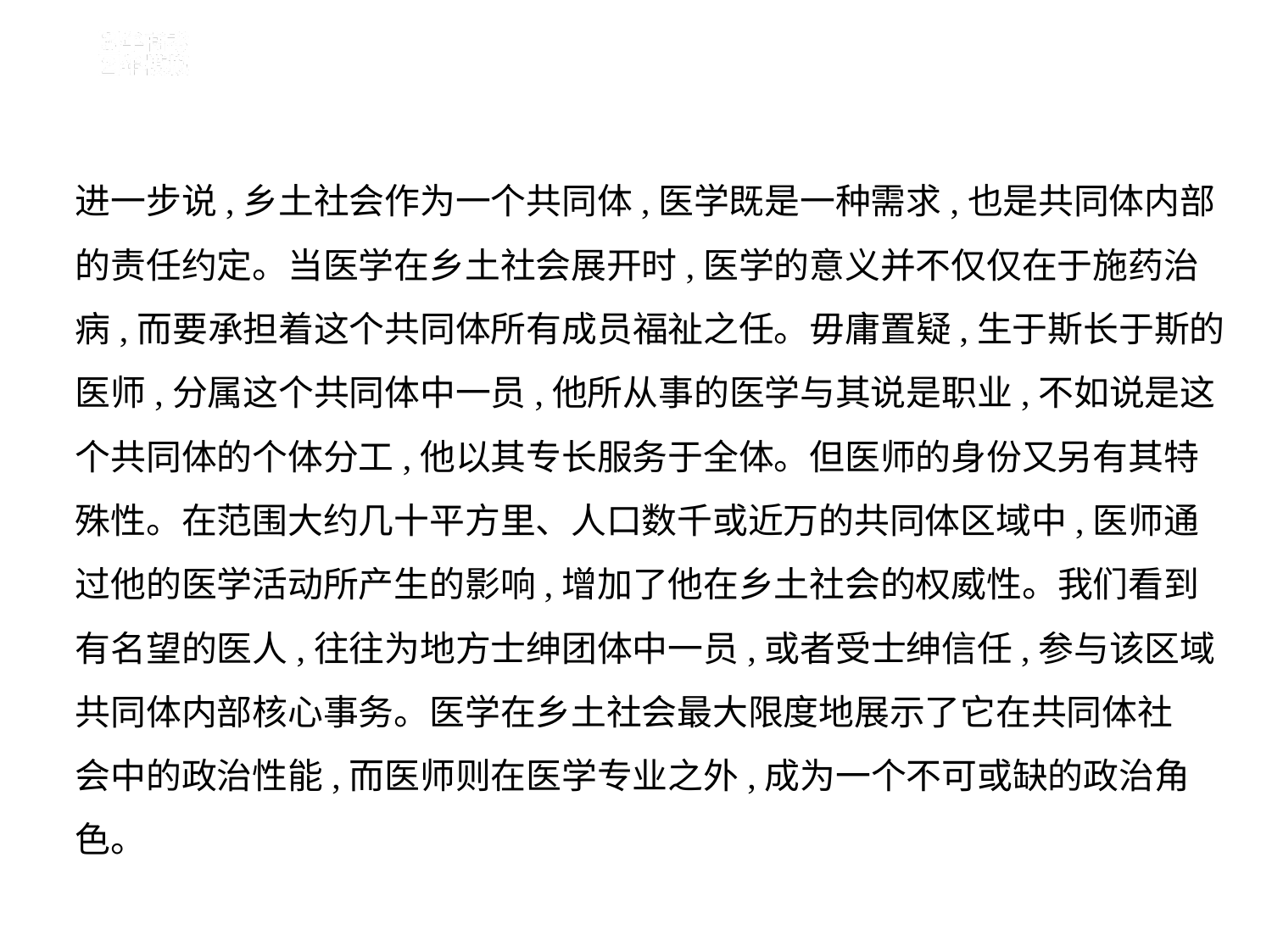

进一步说,乡土社会作为一个共同体,医学既是一种需求,也是共同体内部
的责任约定。当医学在乡土社会展开时,医学的意义并不仅仅在于施药治
病,而要承担着这个共同体所有成员福祉之任。毋庸置疑,生于斯长于斯的
医师,分属这个共同体中一员,他所从事的医学与其说是职业,不如说是这
个共同体的个体分工,他以其专长服务于全体。但医师的身份又另有其特
殊性。在范围大约几十平方里、人口数千或近万的共同体区域中,医师通
过他的医学活动所产生的影响,增加了他在乡土社会的权威性。我们看到
有名望的医人,往往为地方士绅团体中一员,或者受士绅信任,参与该区域
共同体内部核心事务。医学在乡土社会最大限度地展示了它在共同体社
会中的政治性能,而医师则在医学专业之外,成为一个不可或缺的政治角
色。